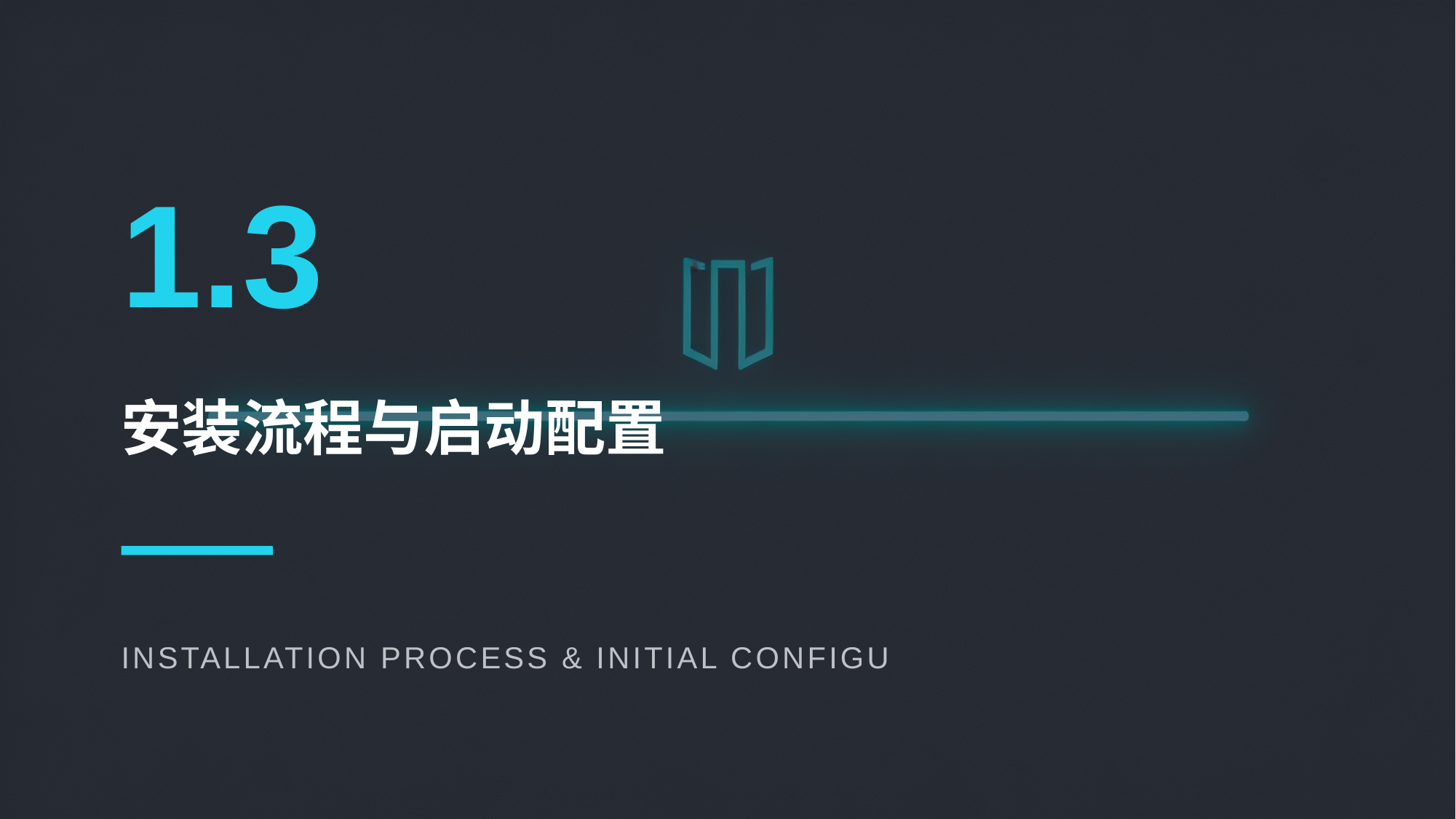

1.3
安装流程与启动配置

INSTALLATION PROCESS & INITIAL CONFIGURATION